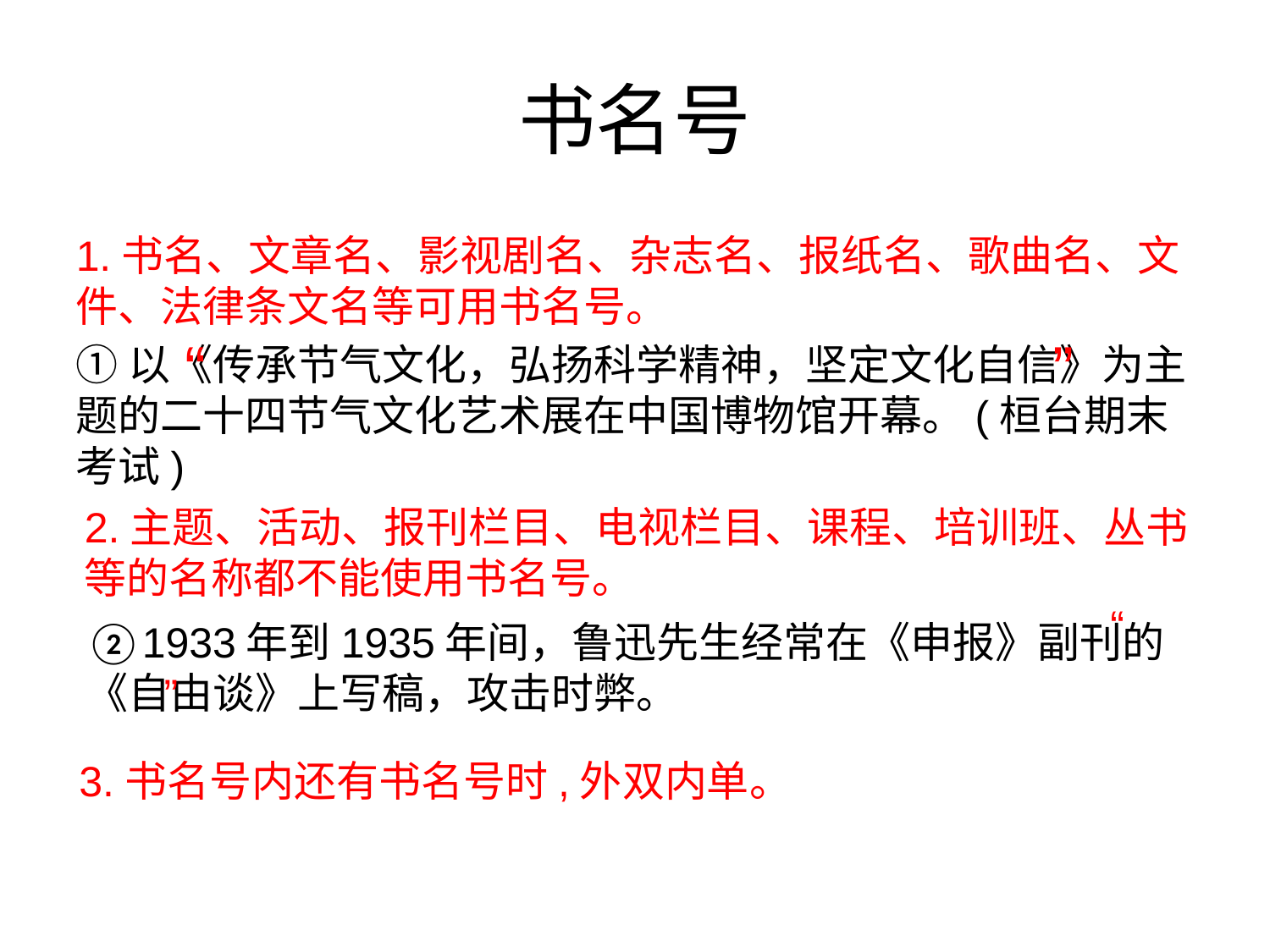

# 书名号
1.书名、文章名、影视剧名、杂志名、报纸名、歌曲名、文件、法律条文名等可用书名号。
①以《传承节气文化，弘扬科学精神，坚定文化自信》为主题的二十四节气文化艺术展在中国博物馆开幕。(桓台期末考试)
“
”
2.主题、活动、报刊栏目、电视栏目、课程、培训班、丛书
等的名称都不能使用书名号。
“
②1933年到1935年间，鲁迅先生经常在《申报》副刊的《自由谈》上写稿，攻击时弊。
”
3.书名号内还有书名号时,外双内单。